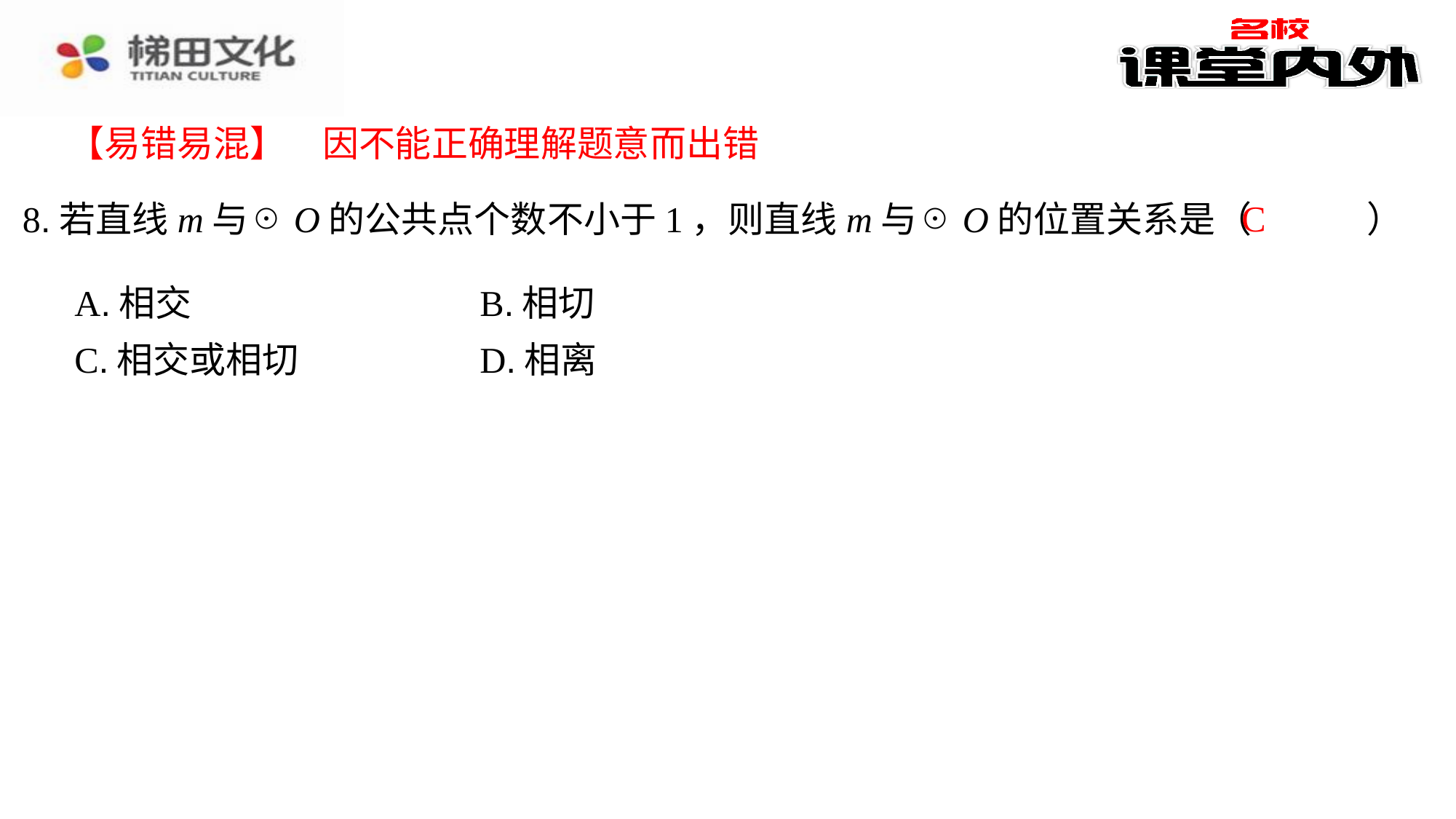

【易错易混】　因不能正确理解题意而出错
C
8.若直线m与☉O的公共点个数不小于1，则直线m与☉O的位置关系是（　C　）
| A.相交 | B.相切 |
| --- | --- |
| C.相交或相切 | D.相离 |